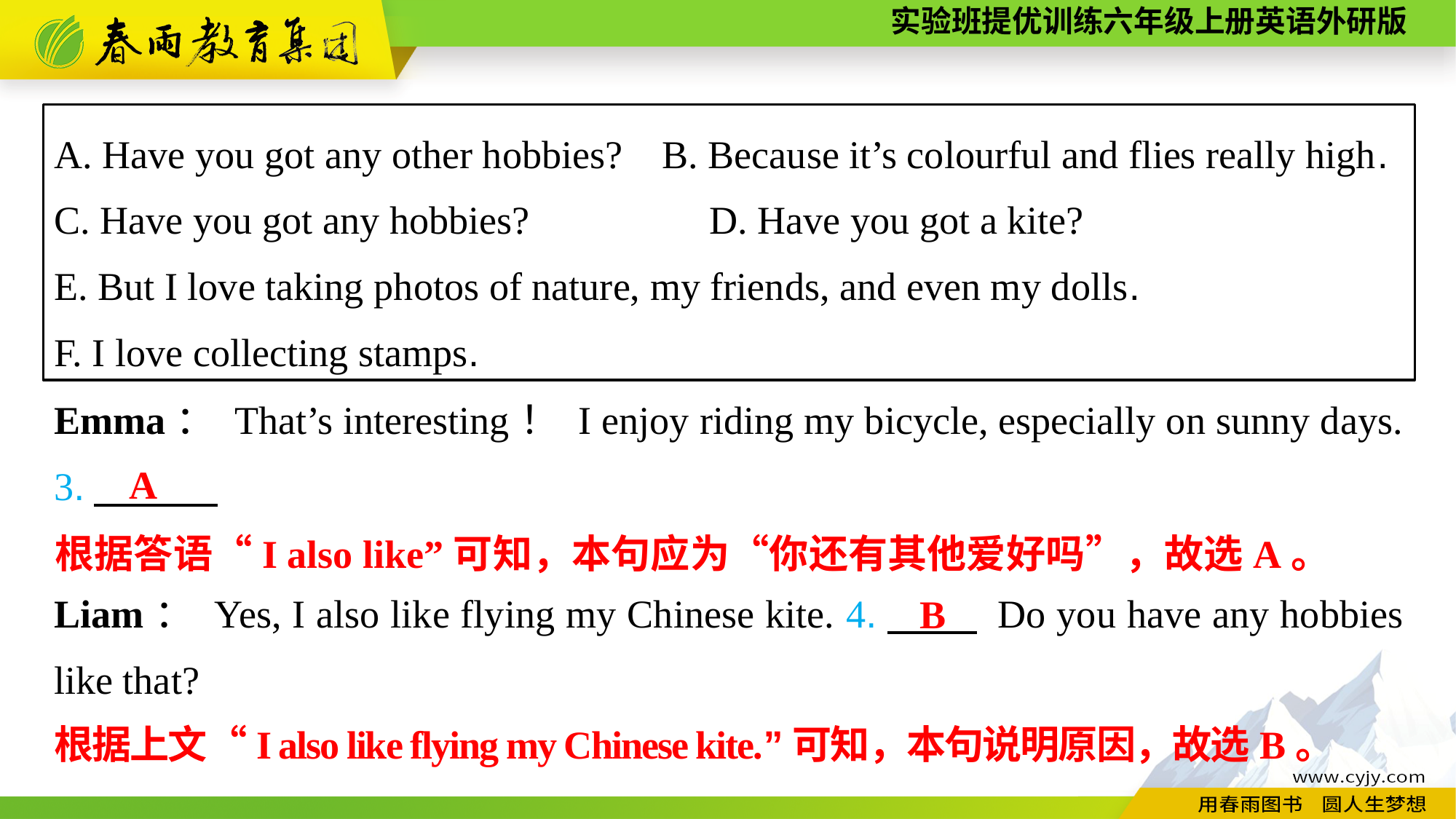

A. Have you got any other hobbies?    B. Because it’s colourful and flies really high.
C. Have you got any hobbies?　　	D. Have you got a kite?
E. But I love taking photos of nature, my friends, and even my dolls.
F. I love collecting stamps.
Emma： That’s interesting！ I enjoy riding my bicycle, especially on sunny days. 3.　　     。
A
根据答语“I also like”可知，本句应为“你还有其他爱好吗”，故选A。
Liam： Yes, I also like flying my Chinese kite. 4.　　  Do you have any hobbies like that?

B
根据上文“I also like flying my Chinese kite.”可知，本句说明原因，故选B。